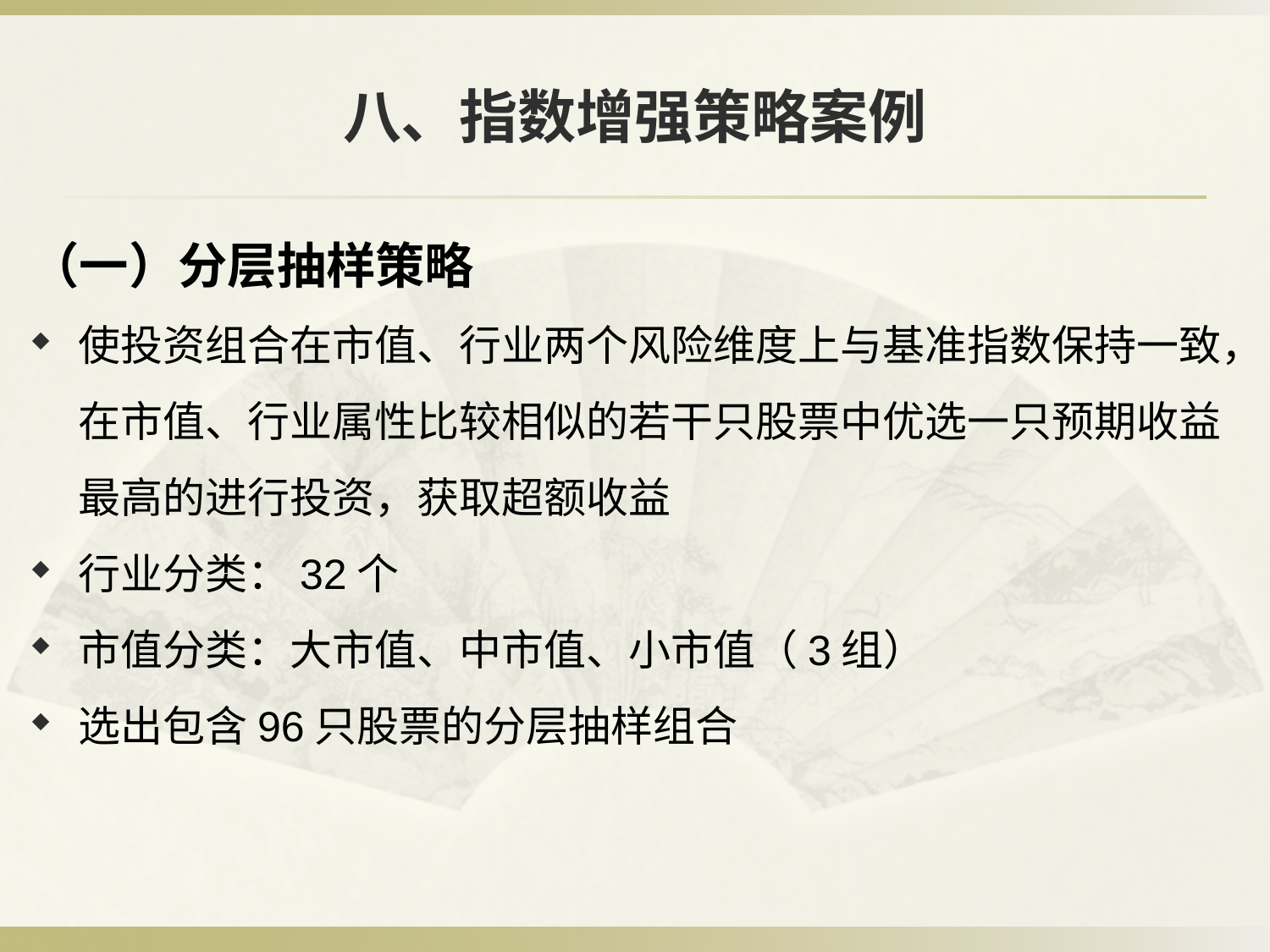

# 八、指数增强策略案例
（一）分层抽样策略
使投资组合在市值、行业两个风险维度上与基准指数保持一致，在市值、行业属性比较相似的若干只股票中优选一只预期收益最高的进行投资，获取超额收益
行业分类：32个
市值分类：大市值、中市值、小市值（3组）
选出包含96只股票的分层抽样组合